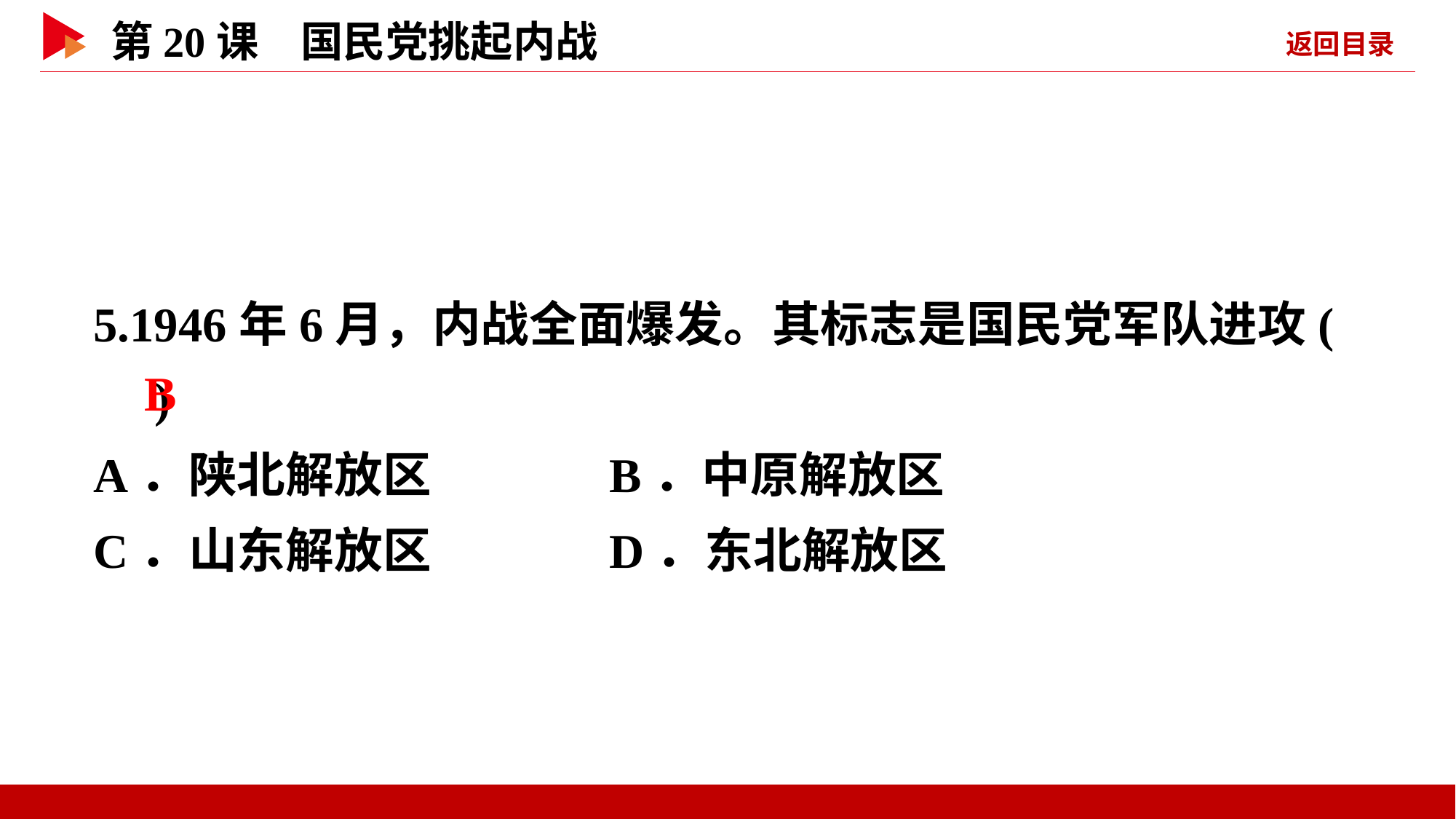

5.1946年6月，内战全面爆发。其标志是国民党军队进攻(        )
A．陕北解放区               B．中原解放区
C．山东解放区               D．东北解放区
   B